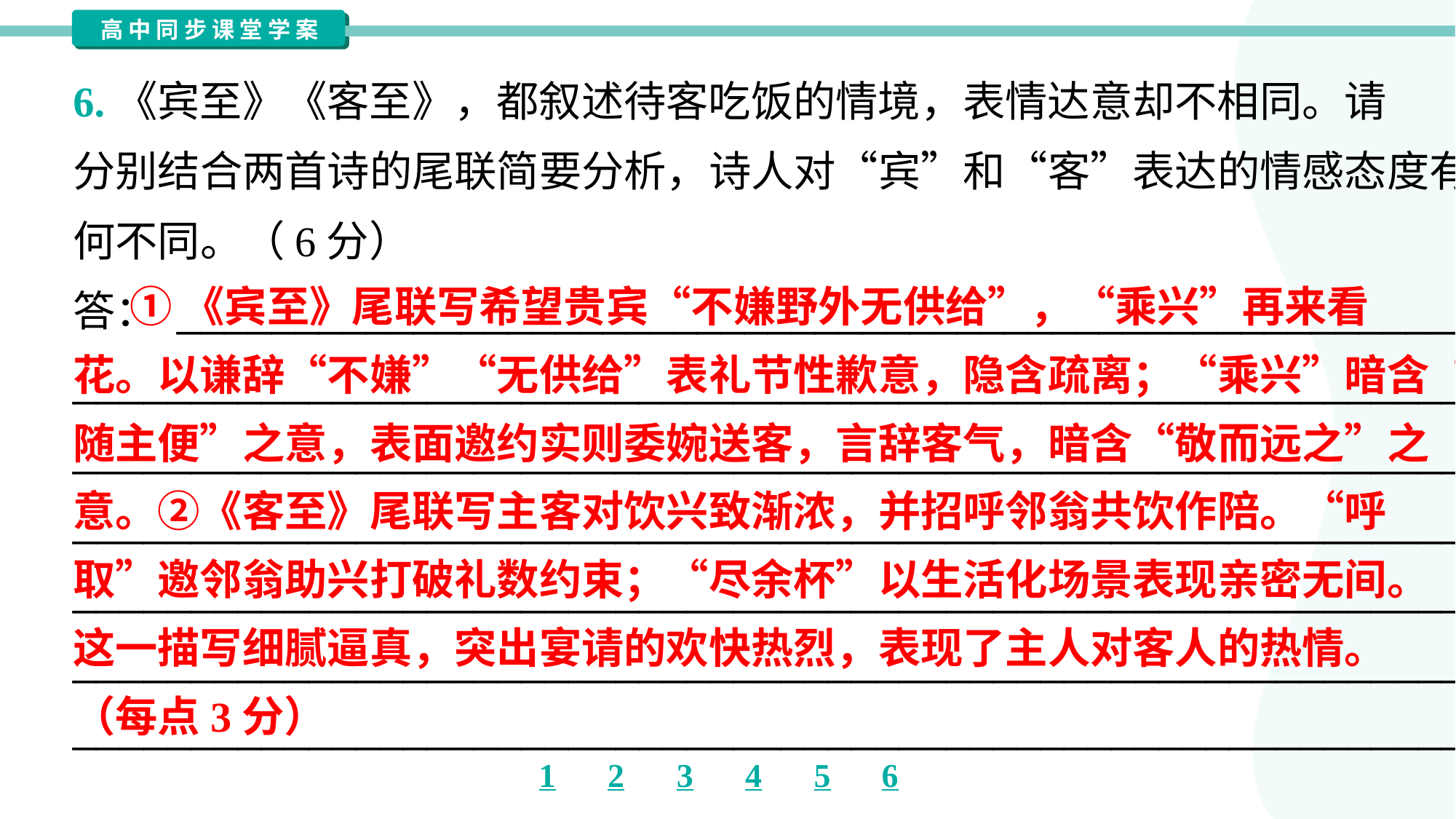

6.《宾至》《客至》，都叙述待客吃饭的情境，表情达意却不相同。请
分别结合两首诗的尾联简要分析，诗人对“宾”和“客”表达的情感态度有
何不同。（6分）
答： ________________________________________________________
_____________________________________________________________
_____________________________________________________________
_____________________________________________________________
_____________________________________________________________
_____________________________________________________________
_____________________________________________________________
      ①《宾至》尾联写希望贵宾“不嫌野外无供给”，“乘兴”再来看
花。以谦辞“不嫌”“无供给”表礼节性歉意，隐含疏离；“乘兴”暗含“客
随主便”之意，表面邀约实则委婉送客，言辞客气，暗含“敬而远之”之
意。②《客至》尾联写主客对饮兴致渐浓，并招呼邻翁共饮作陪。“呼
取”邀邻翁助兴打破礼数约束；“尽余杯”以生活化场景表现亲密无间。
这一描写细腻逼真，突出宴请的欢快热烈，表现了主人对客人的热情。
（每点3分）